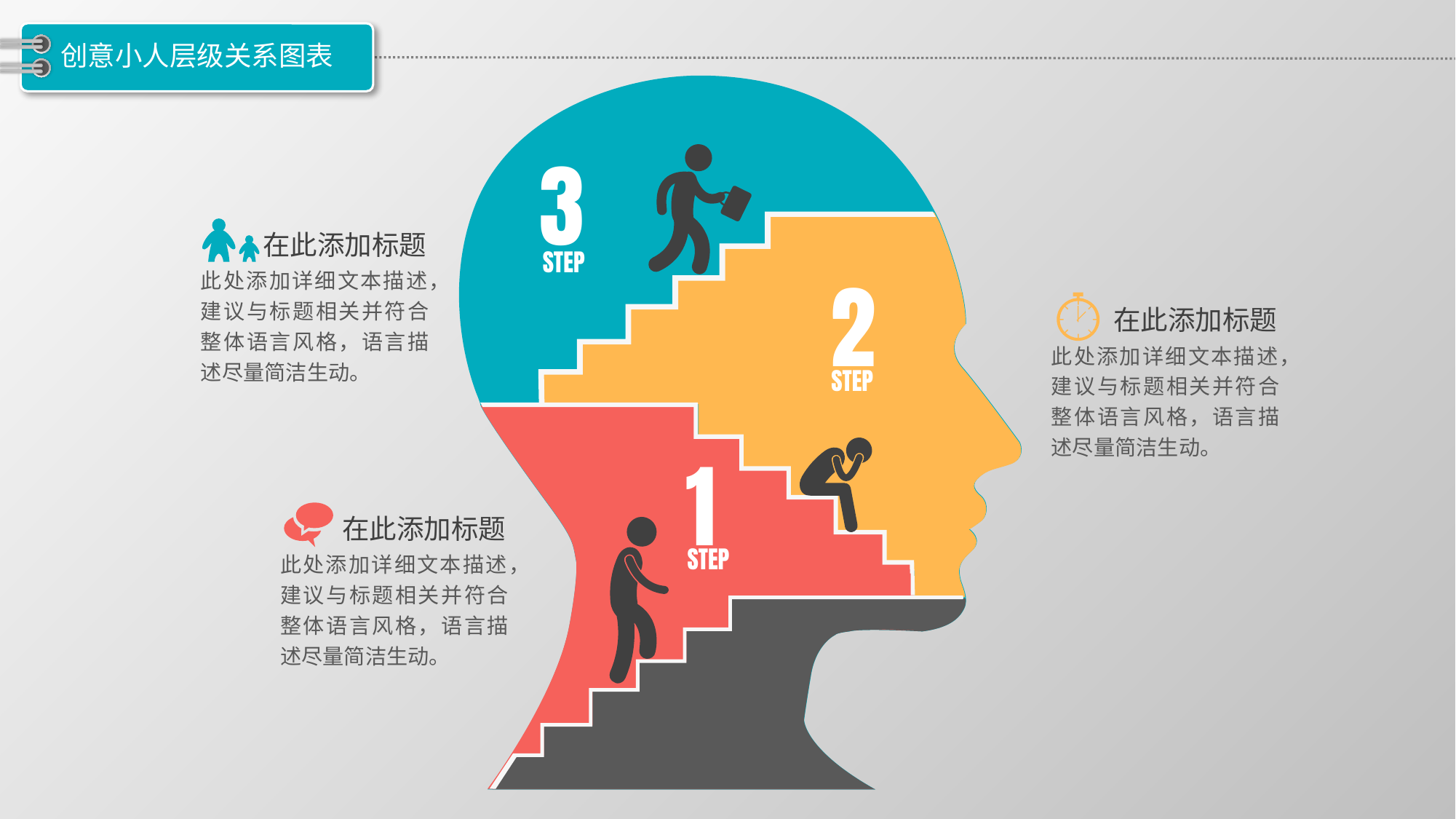

# 创意小人层级关系图表

3

在此添加标题
STEP
此处添加详细文本描述，建议与标题相关并符合整体语言风格，语言描述尽量简洁生动。
2

在此添加标题
此处添加详细文本描述，建议与标题相关并符合整体语言风格，语言描述尽量简洁生动。
STEP

1

在此添加标题

STEP
此处添加详细文本描述，建议与标题相关并符合整体语言风格，语言描述尽量简洁生动。